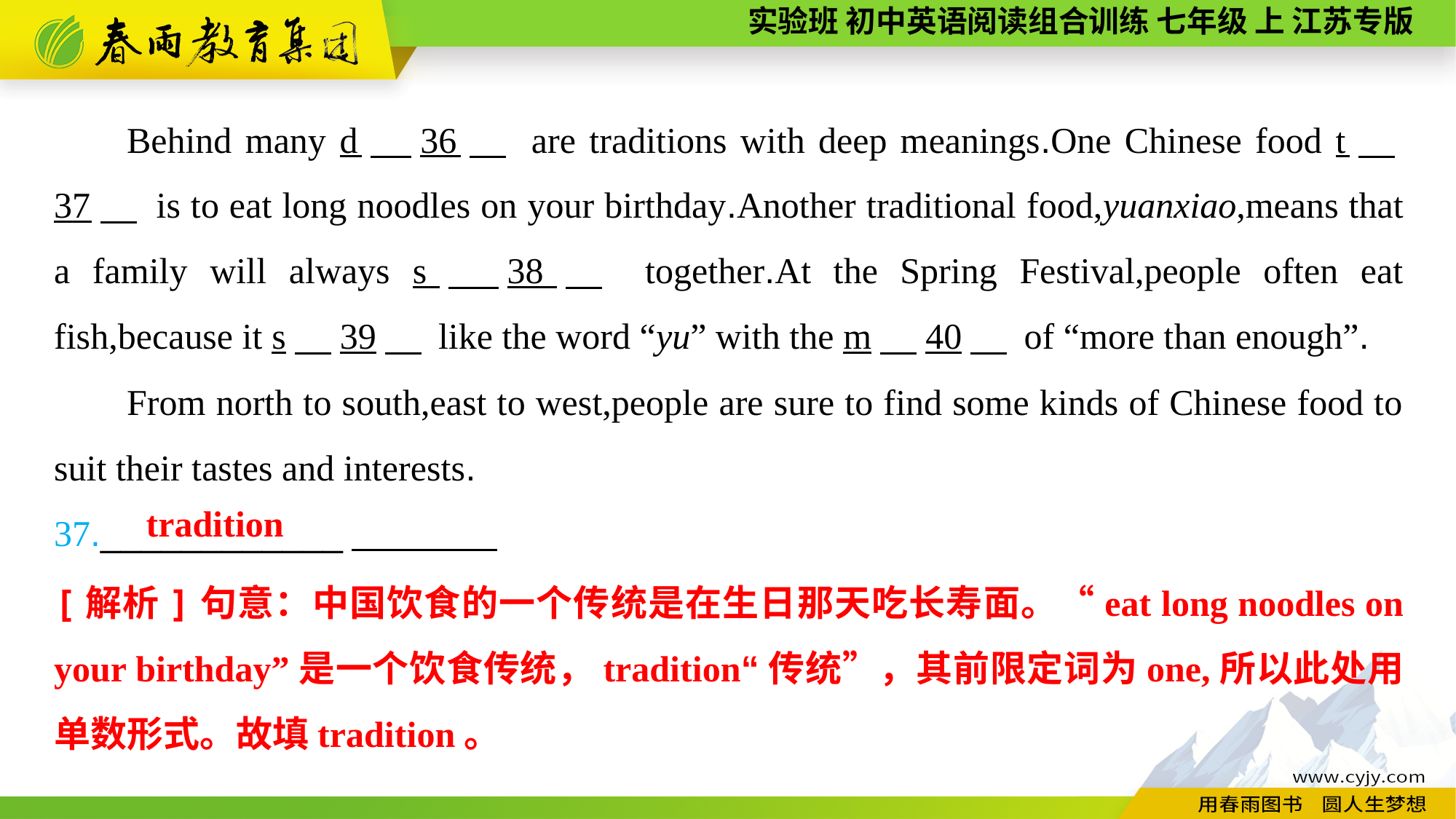

Behind many d　36　 are traditions with deep meanings.One Chinese food t　37　 is to eat long noodles on your birthday.Another traditional food,yuanxiao,means that a family will always s　38　 together.At the Spring Festival,people often eat fish,because it s　39　 like the word “yu” with the m　40　 of “more than enough”.
From north to south,east to west,people are sure to find some kinds of Chinese food to suit their tastes and interests.
37.____________
tradition
[解析]句意：中国饮食的一个传统是在生日那天吃长寿面。“eat long noodles on your birthday”是一个饮食传统，tradition“传统”，其前限定词为one,所以此处用单数形式。故填tradition。